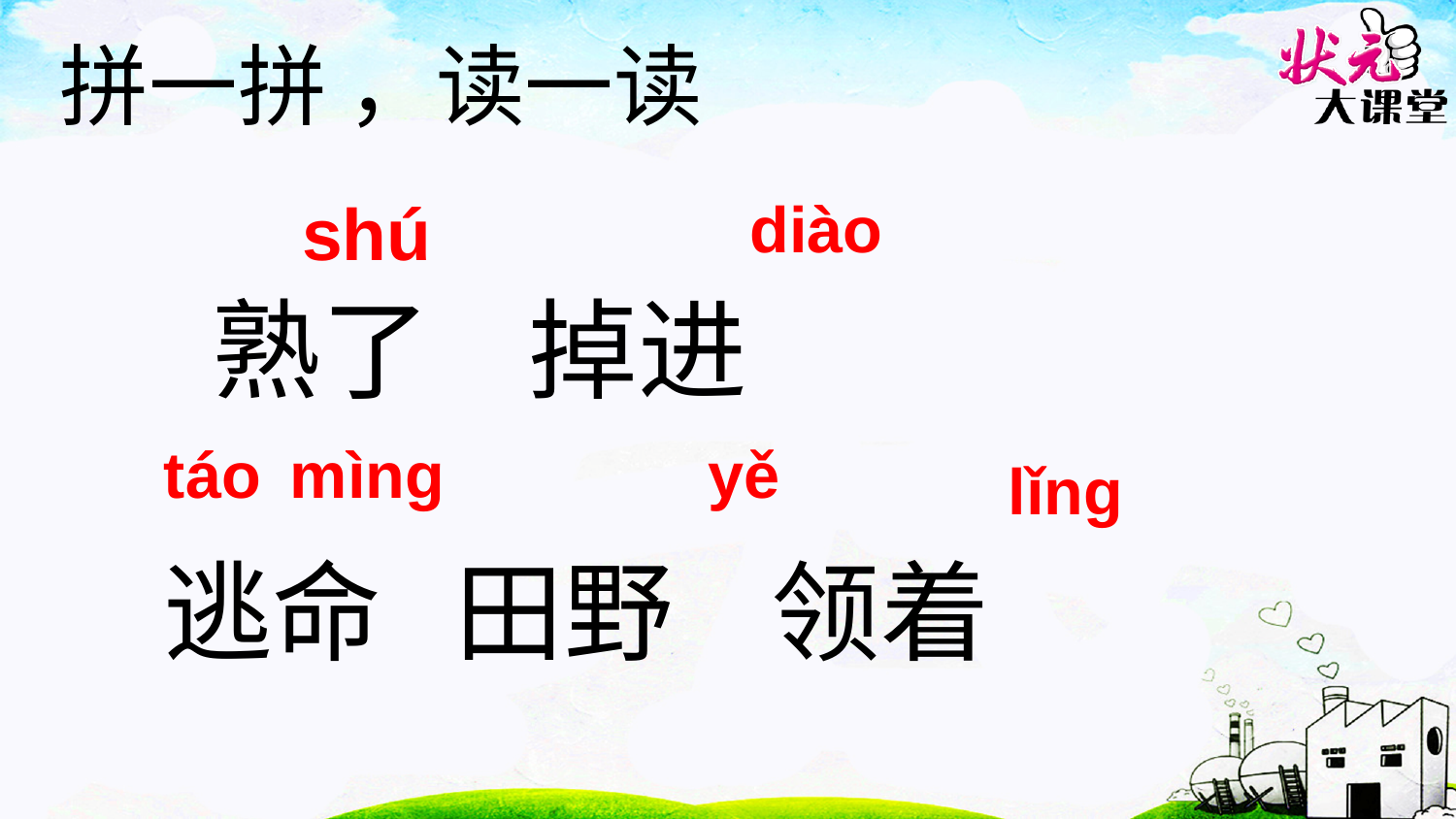

拼一拼 ，读一读
shú
diào
    熟了    掉进

  逃命   田野    领着

táo
mìnɡ
yě
lǐnɡ